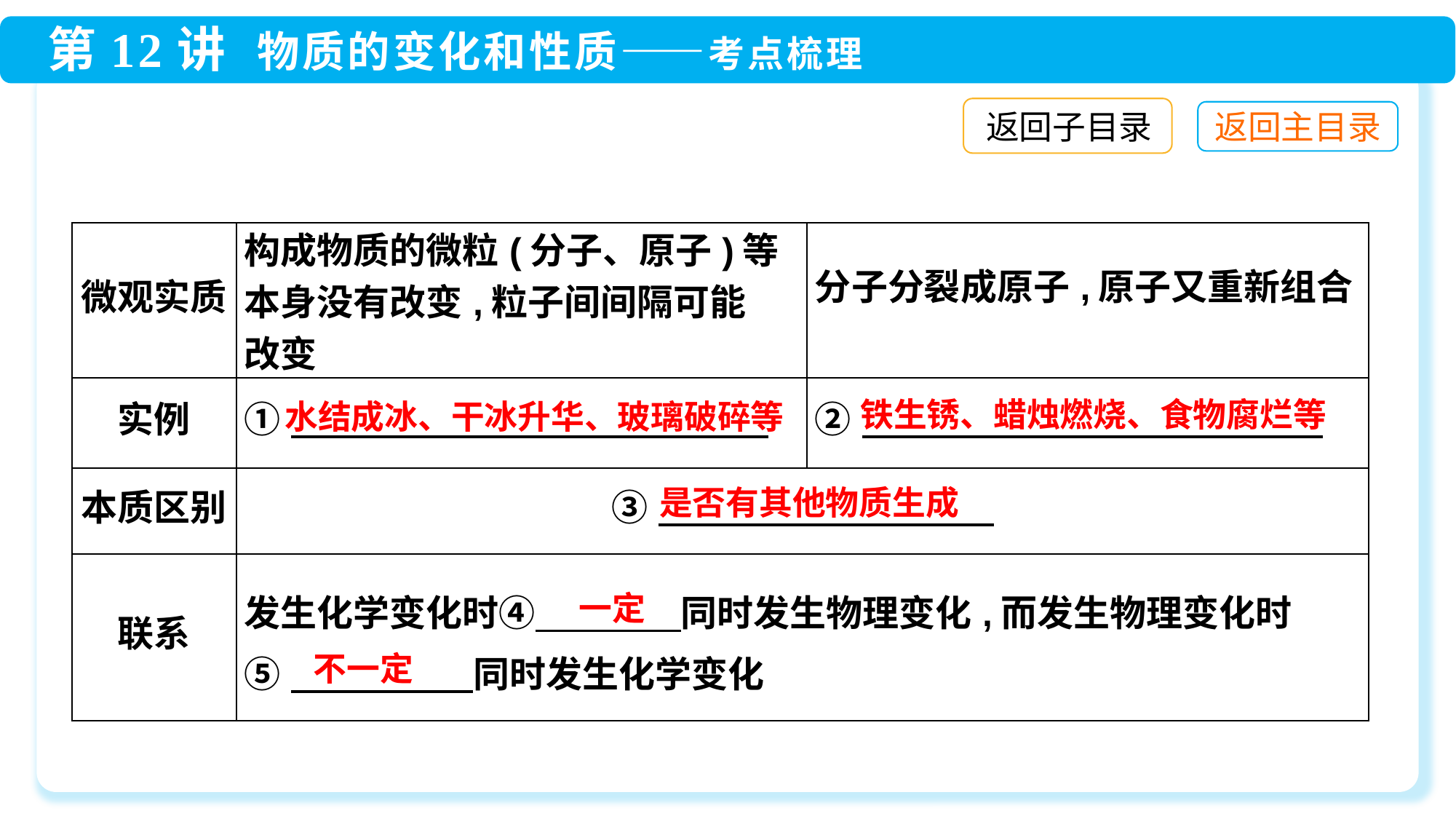

返回子目录
| 微观实质 | 构成物质的微粒(分子、原子)等 本身没有改变,粒子间间隔可能 改变 | 分子分裂成原子,原子又重新组合 |
| --- | --- | --- |
| 实例 | ① | ② |
| 本质区别 | ③ |  |
| 联系 | 发生化学变化时④　　　　同时发生物理变化,而发生物理变化时 ⑤　　　　　同时发生化学变化 |  |
铁生锈、蜡烛燃烧、食物腐烂等
水结成冰、干冰升华、玻璃破碎等
是否有其他物质生成
一定
不一定